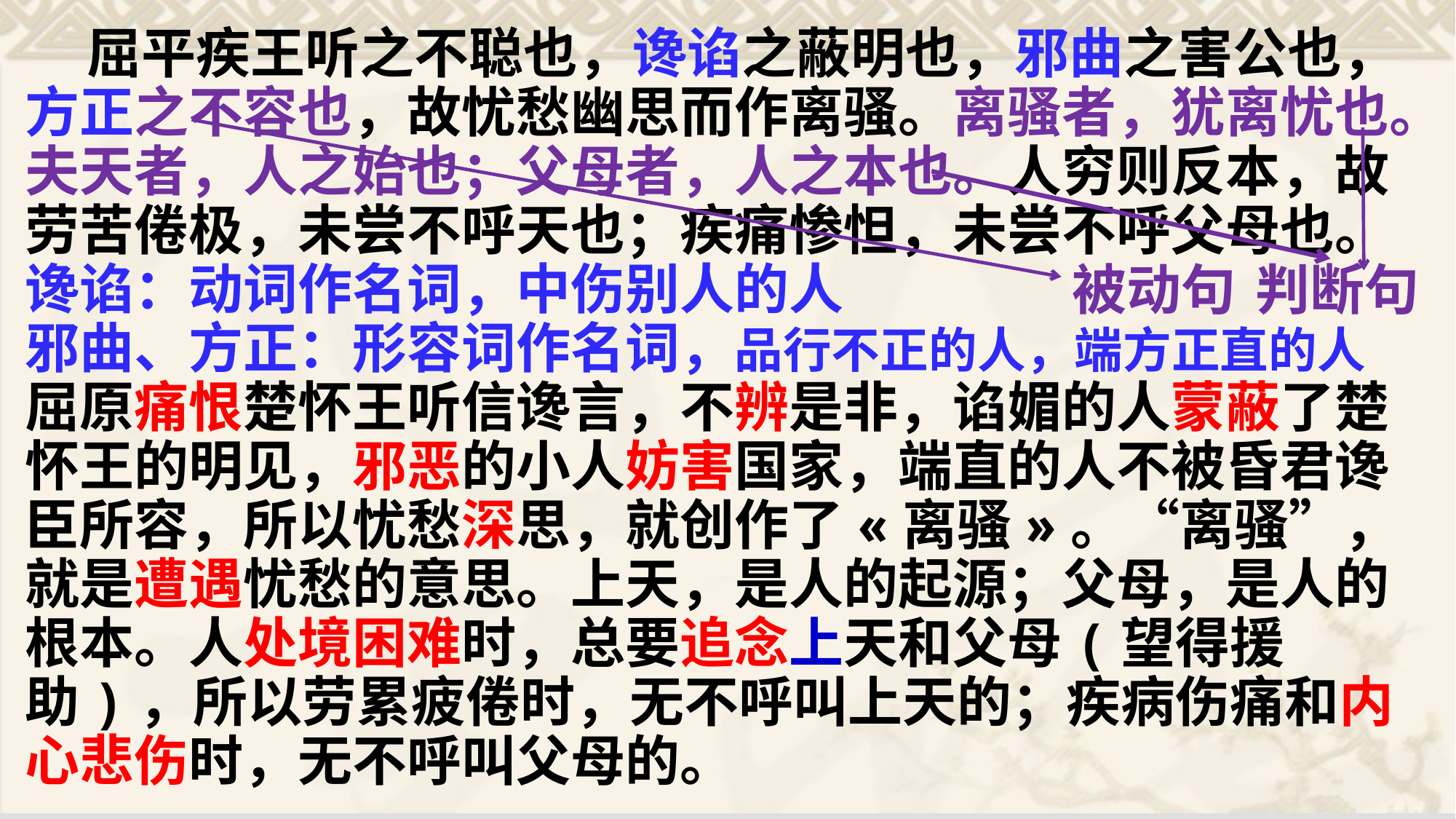

屈平疾王听之不聪也，谗谄之蔽明也，邪曲之害公也，方正之不容也，故忧愁幽思而作离骚。离骚者，犹离忧也。夫天者，人之始也；父母者，人之本也。人穷则反本，故劳苦倦极，未尝不呼天也；疾痛惨怛，未尝不呼父母也。
谗谄：动词作名词，中伤别人的人
邪曲、方正：形容词作名词，品行不正的人，端方正直的人
屈原痛恨楚怀王听信谗言，不辨是非，谄媚的人蒙蔽了楚怀王的明见，邪恶的小人妨害国家，端直的人不被昏君谗臣所容，所以忧愁深思，就创作了«离骚»。“离骚”，就是遭遇忧愁的意思。上天，是人的起源；父母，是人的根本。人处境困难时，总要追念上天和父母(望得援助)，所以劳累疲倦时，无不呼叫上天的；疾病伤痛和内心悲伤时，无不呼叫父母的。

被动句
判断句